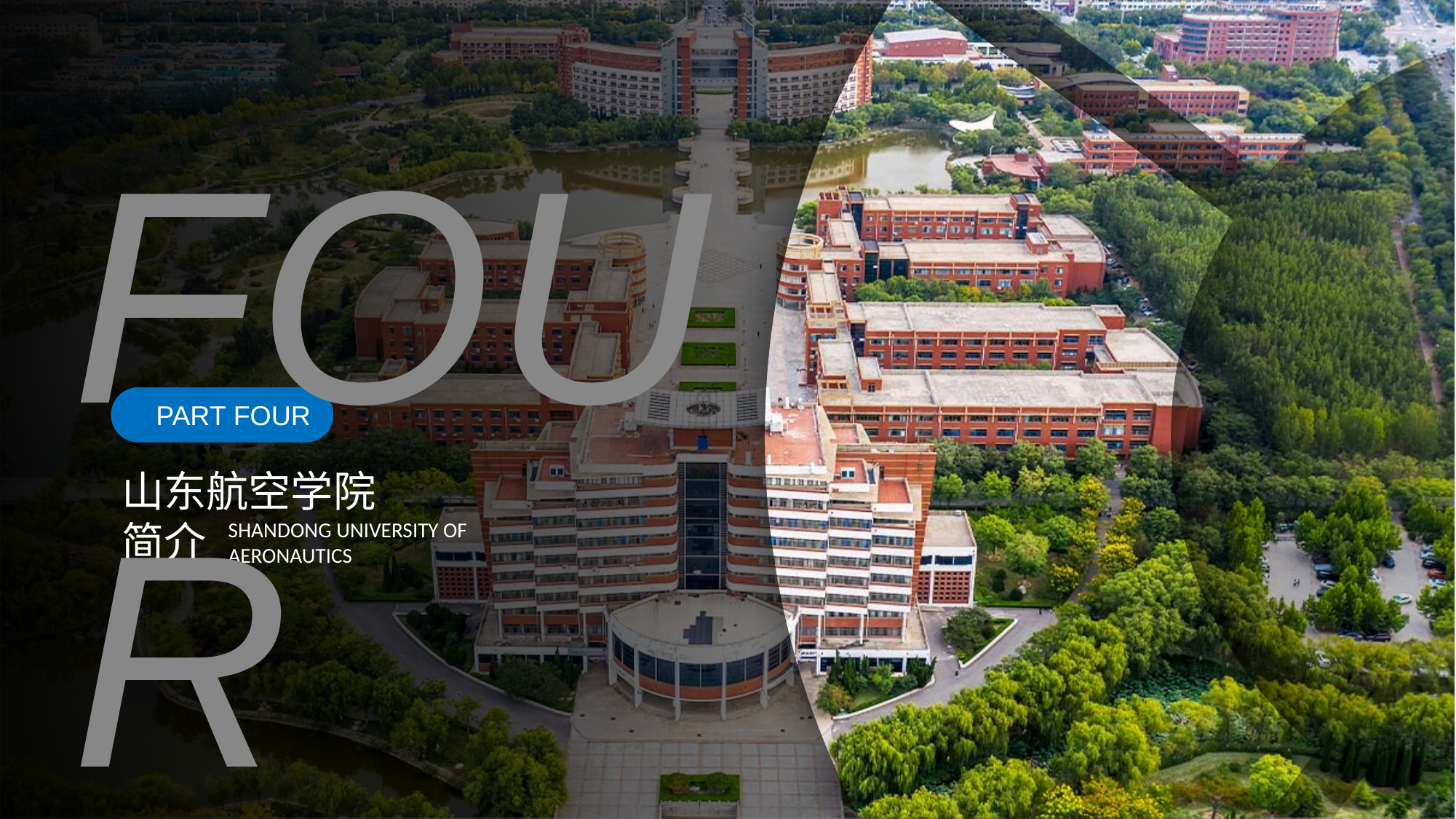

FOUR

PART FOUR
山东航空学院简介
SHANDONG UNIVERSITY OF AERONAUTICS